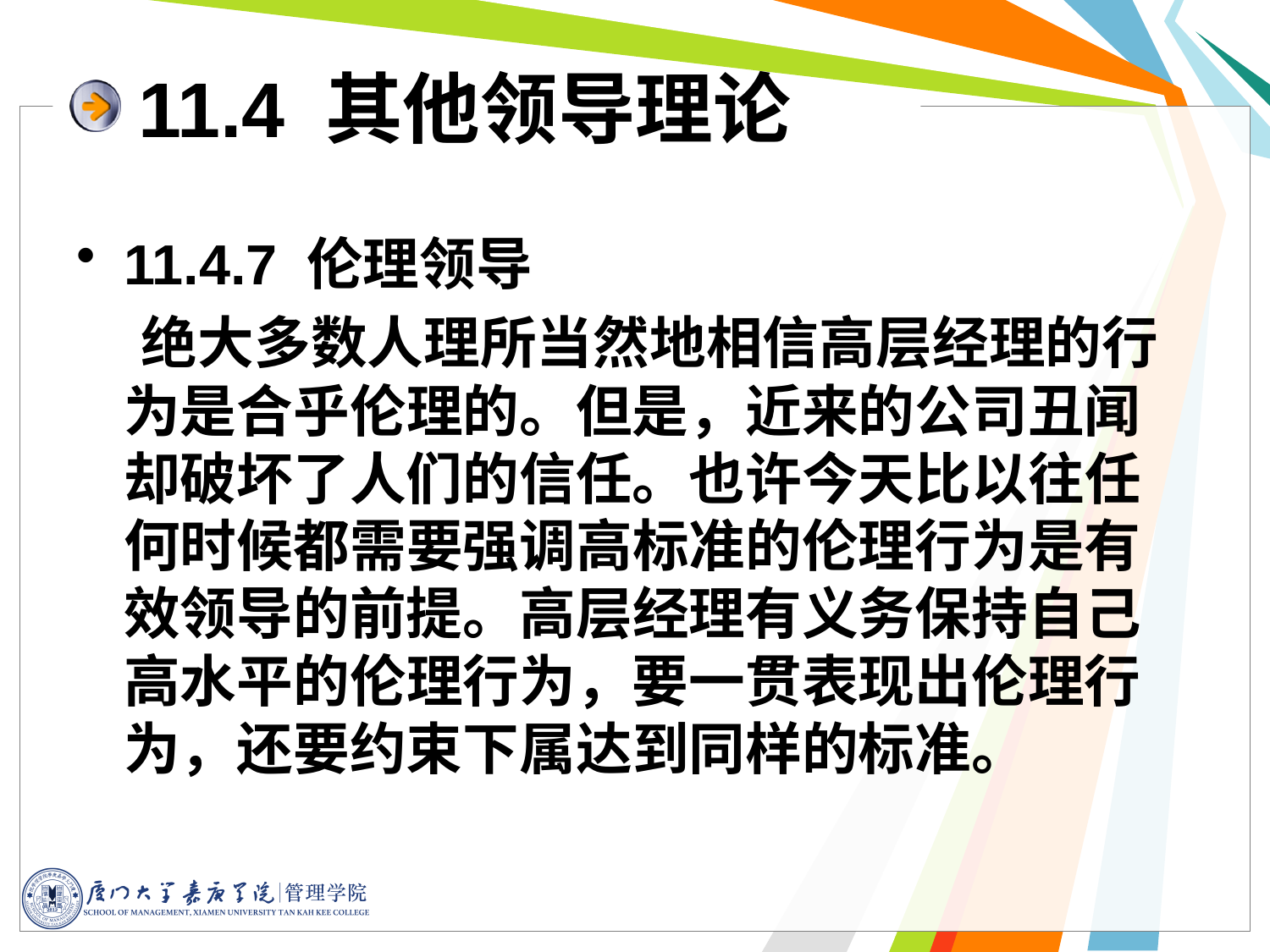

11.4 其他领导理论
11.4.7 伦理领导
    绝大多数人理所当然地相信高层经理的行为是合乎伦理的。但是，近来的公司丑闻却破坏了人们的信任。也许今天比以往任何时候都需要强调高标准的伦理行为是有效领导的前提。高层经理有义务保持自己高水平的伦理行为，要一贯表现出伦理行为，还要约束下属达到同样的标准。